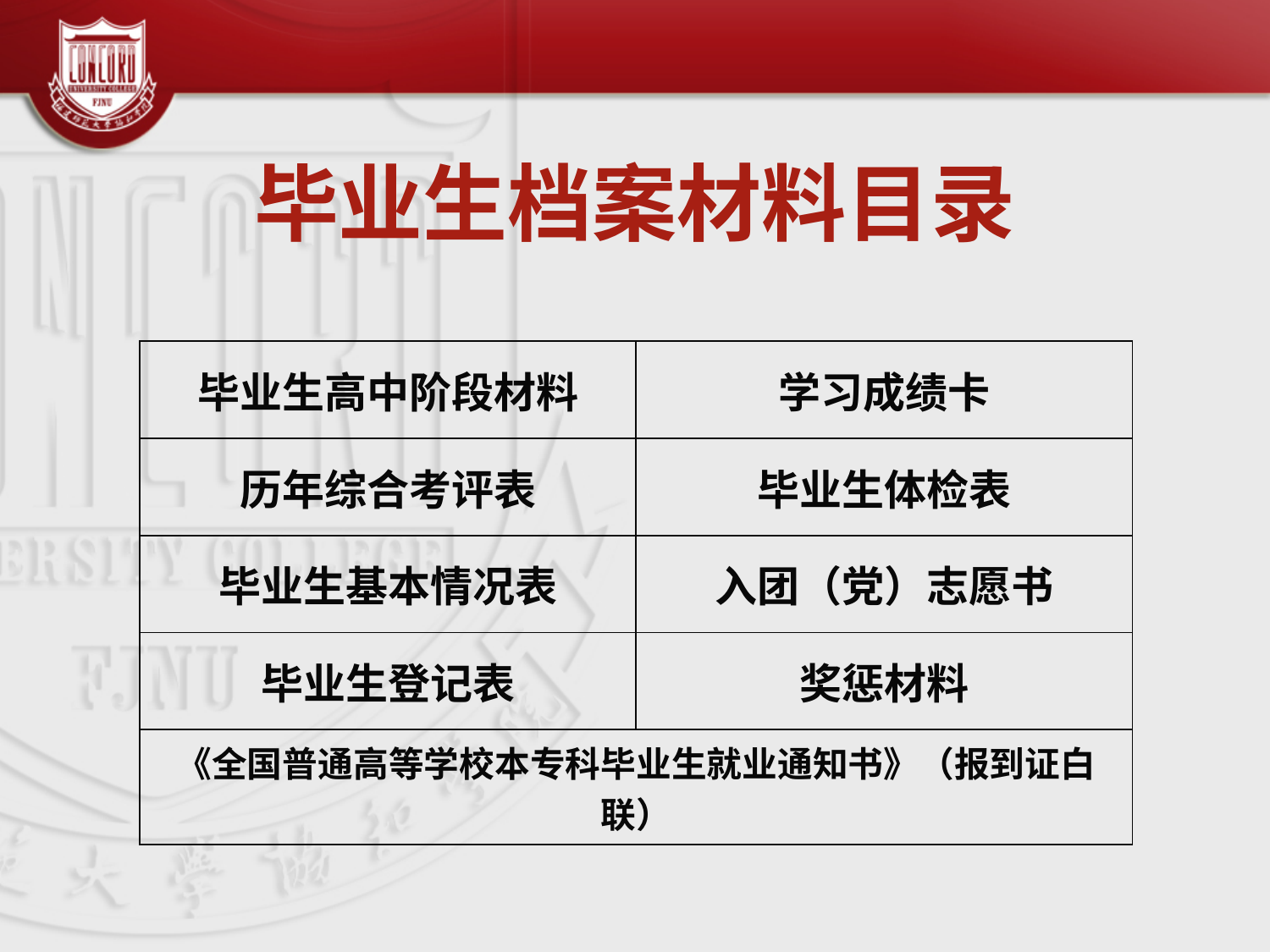

# 毕业生档案材料目录
| 毕业生高中阶段材料 | 学习成绩卡 |
| --- | --- |
| 历年综合考评表 | 毕业生体检表 |
| 毕业生基本情况表 | 入团（党）志愿书 |
| 毕业生登记表 | 奖惩材料 |
| 《全国普通高等学校本专科毕业生就业通知书》（报到证白联） |  |